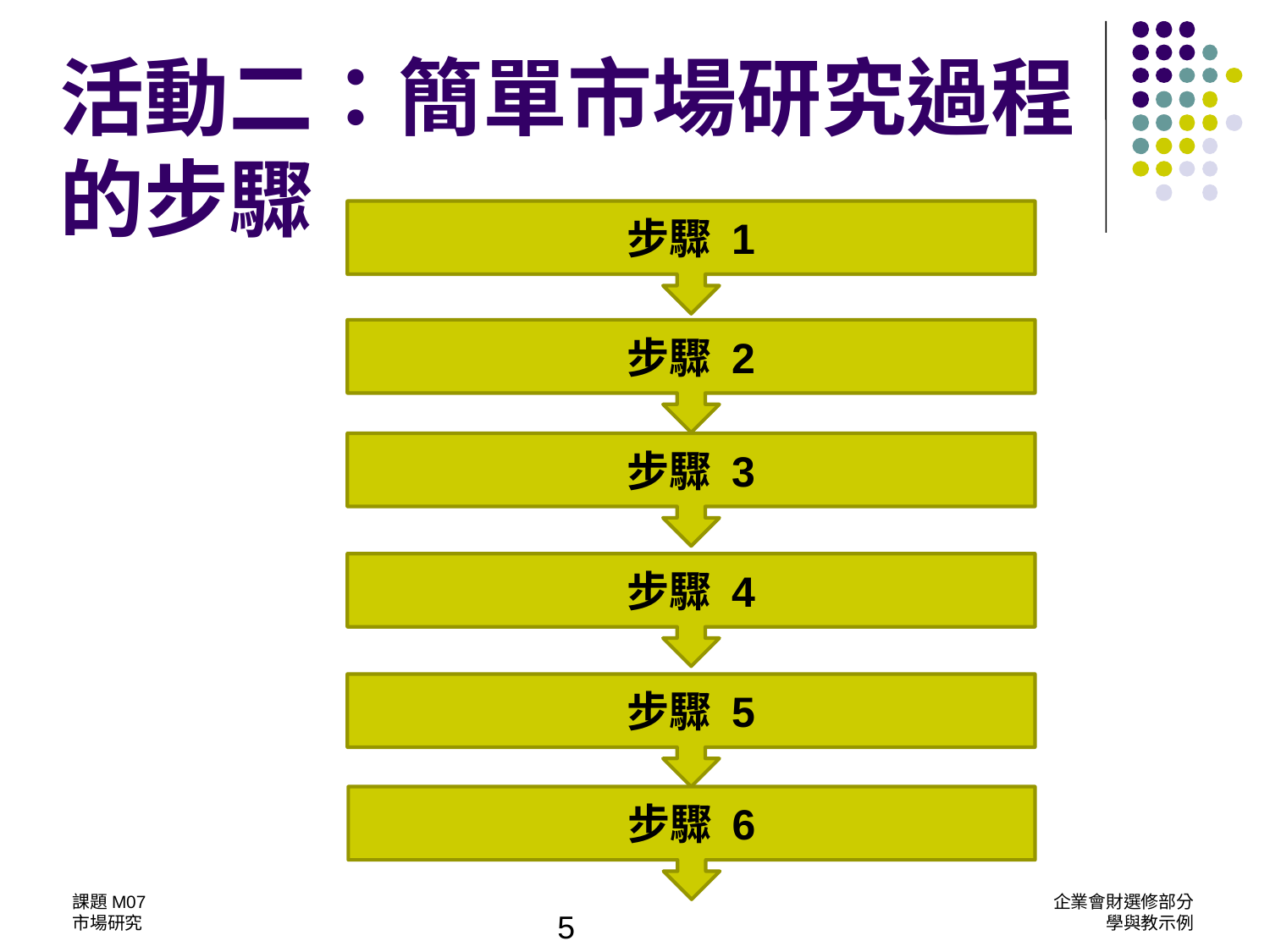

活動二：簡單市場研究過程的步驟
步驟 1
步驟 2
步驟 3
步驟 4
步驟 5
步驟 6